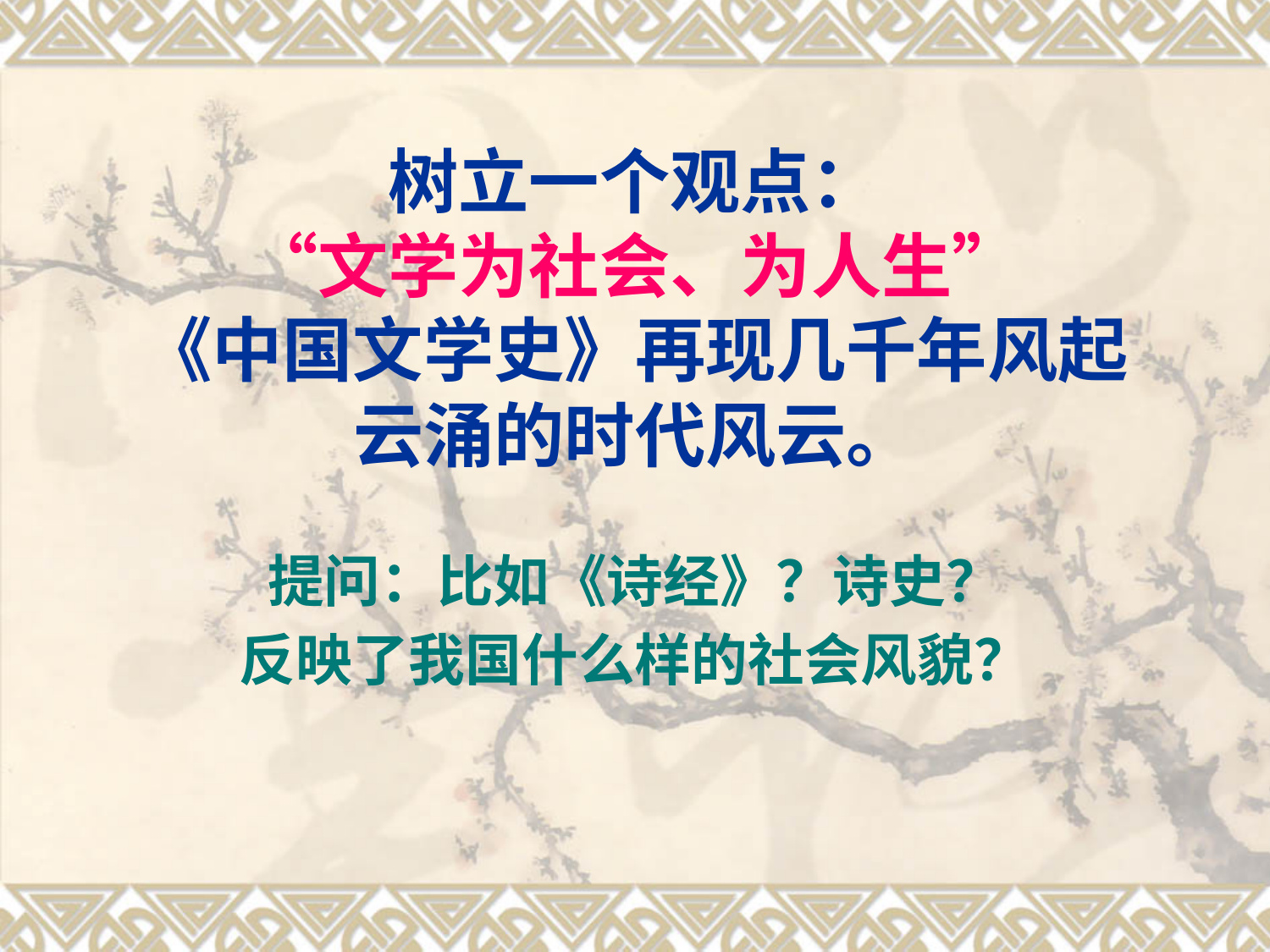

# 树立一个观点： “文学为社会、为人生” 《中国文学史》再现几千年风起云涌的时代风云。
提问：比如《诗经》？诗史？
反映了我国什么样的社会风貌？